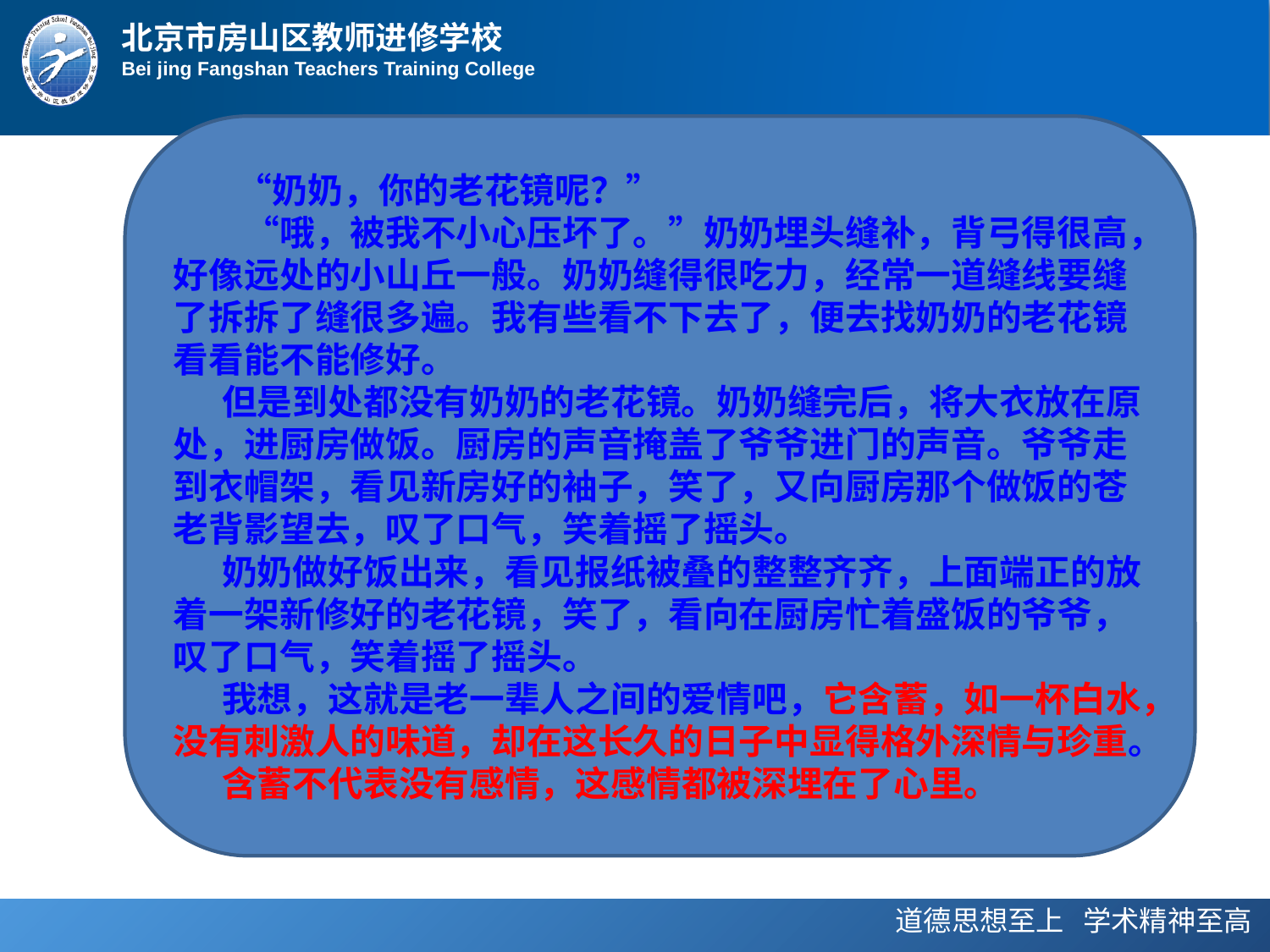

“奶奶，‍‍你的老花镜呢？‍‍”
　　“哦，被我不小心压坏了。”奶奶埋头缝补，背弓得很高，‍‍好像远处的小山丘一般‍‍。奶奶缝得很吃力，‍‍经常一道缝线要缝了拆拆了缝很多遍。我有些看不下去了，‍‍便去找奶奶的老花镜看看能不能修好。
     但是‍‍到处都没有奶奶的老花镜。奶奶缝完后，‍‍将大衣放在原处，‍‍进厨房做饭‍。‍厨房的声音掩盖了爷爷进门的声音。‍‍爷爷走到衣帽架，‍‍看见新房好的袖子，笑了，‍‍又向厨房那个做饭的‍‍苍老背影望去，叹了口气，‍‍笑着摇了摇头。
     奶奶做好饭出来，‍‍看见报纸被叠的整整齐齐，上面‍‍端正的放着一架新修好的老花镜，‍‍笑了，‍‍看向在厨房忙着盛饭的爷爷，‍‍叹了口气，笑着摇了摇头。‍‍
     我想‍‍，这就是老一辈人之间的爱情吧，‍‍它含蓄，‍‍如一杯白水，‍‍没有刺激人的味道，‍‍却在这长久的日子中显得格外深情与珍重。
     含蓄不代表没有感情，‍‍这感情都被深埋在了心里。‍